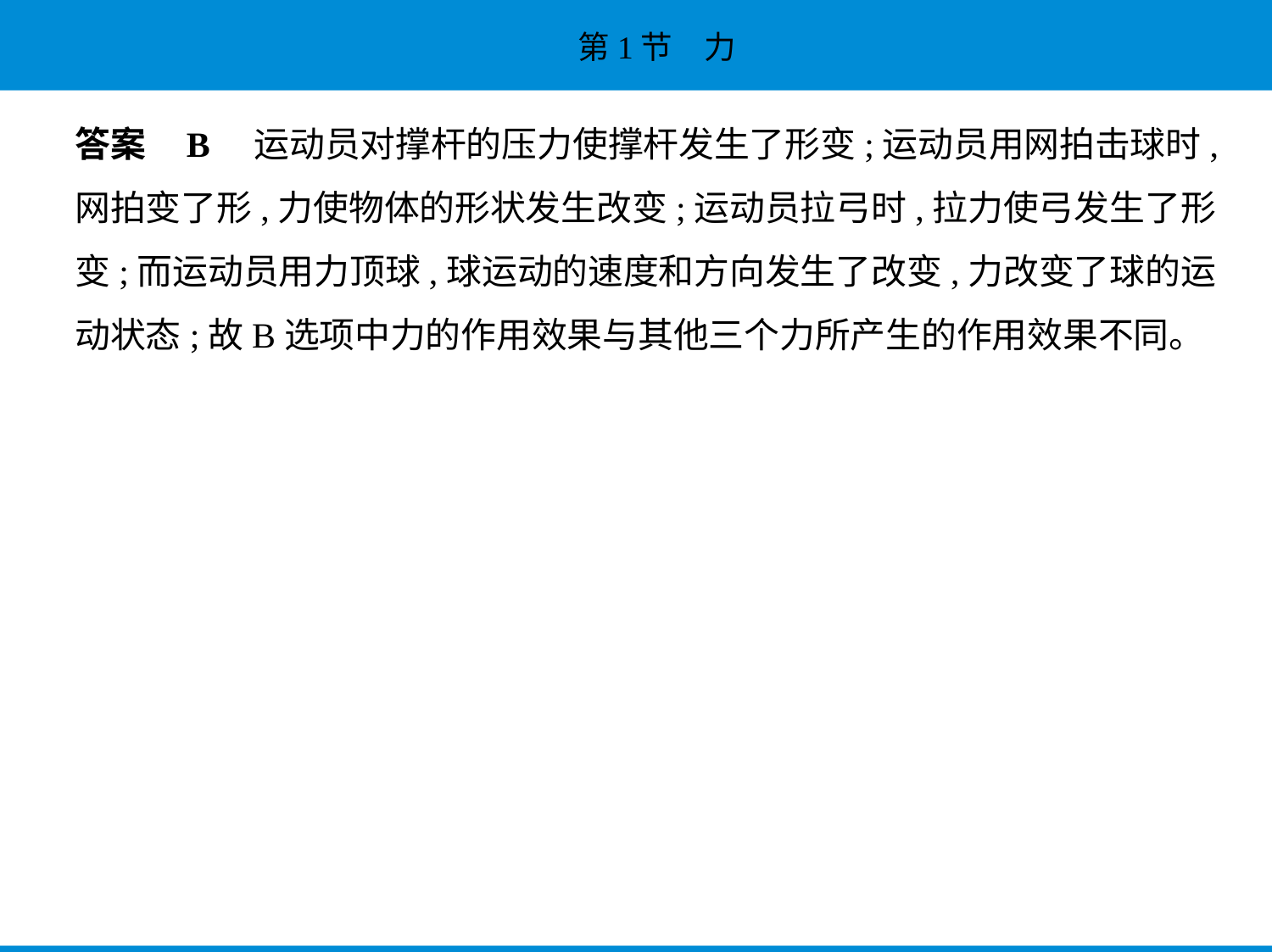

答案    B　运动员对撑杆的压力使撑杆发生了形变;运动员用网拍击球时,
网拍变了形,力使物体的形状发生改变;运动员拉弓时,拉力使弓发生了形
变;而运动员用力顶球,球运动的速度和方向发生了改变,力改变了球的运
动状态;故B选项中力的作用效果与其他三个力所产生的作用效果不同。